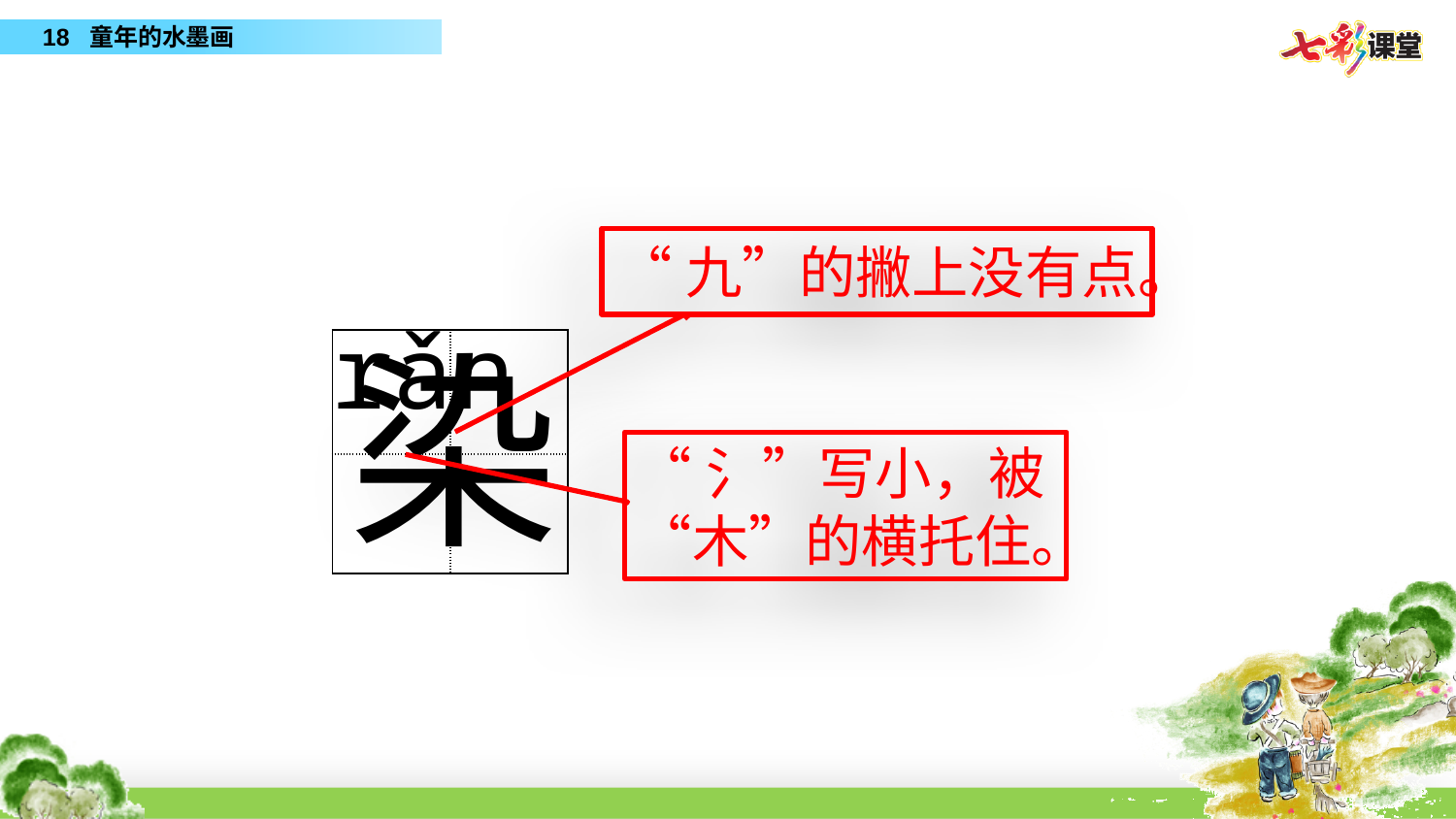

rǎn
“九”的撇上没有点。
染
|  |  |
| --- | --- |
|  |  |
“氵”写小，被“木”的横托住。